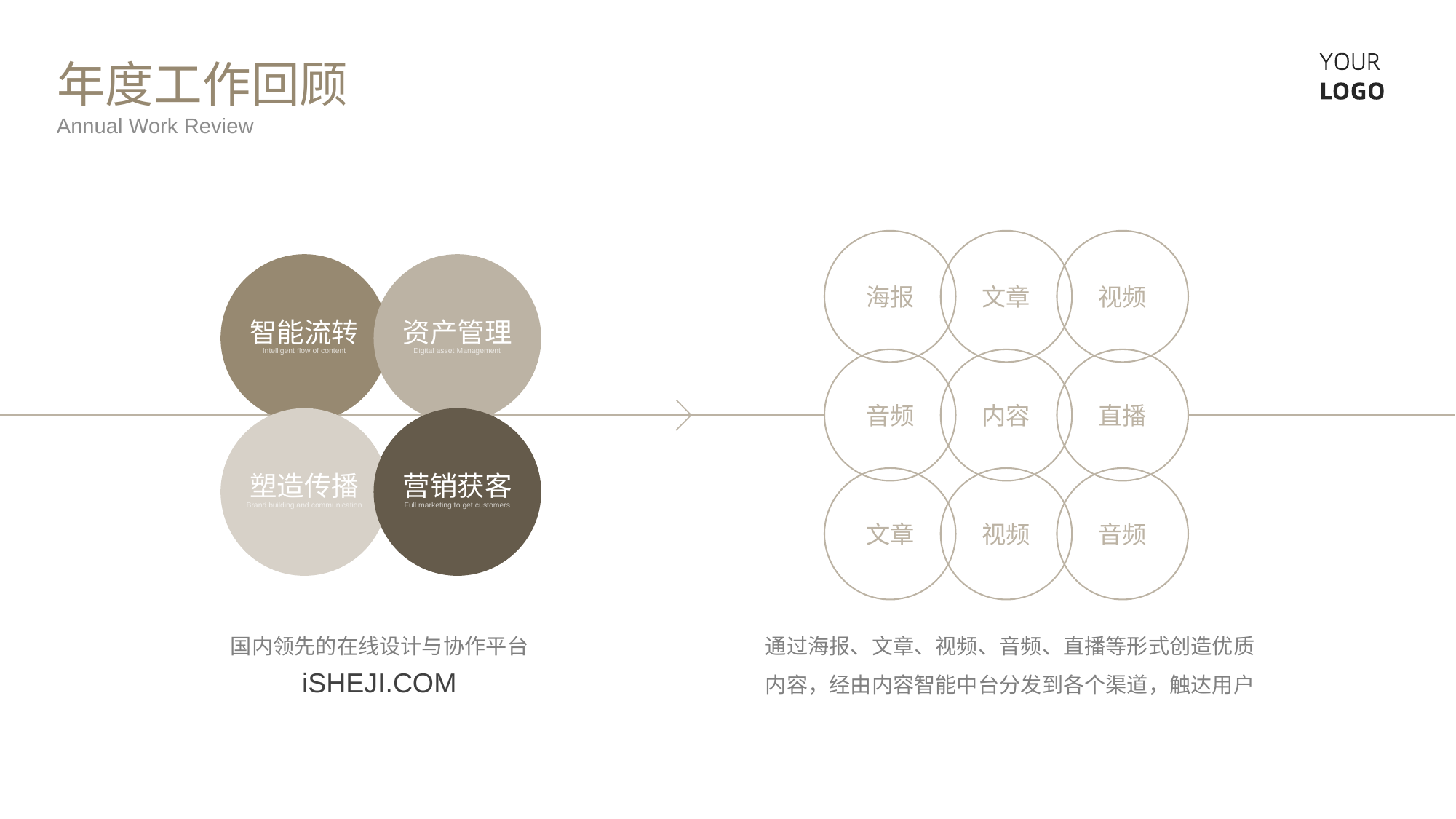

年度工作回顾
Annual Work Review
海报
文章
视频

智能流转
资产管理
Intelligent flow of content
Digital asset Management
音频
内容
直播

塑造传播
营销获客
文章
视频
音频
Brand building and communication
Full marketing to get customers
国内领先的在线设计与协作平台
通过海报、文章、视频、音频、直播等形式创造优质内容，经由内容智能中台分发到各个渠道，触达用户
iSHEJI.COM